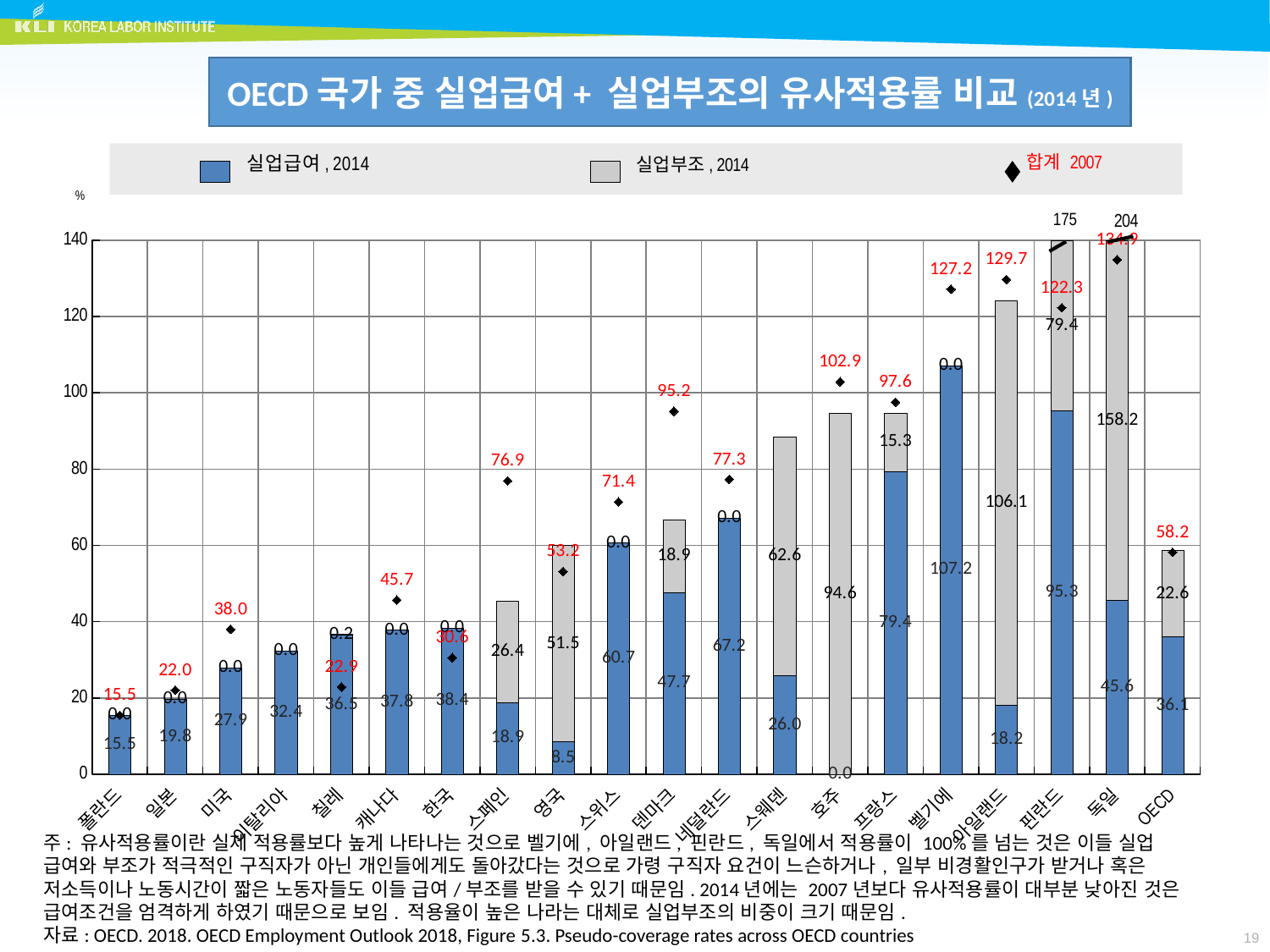

OECD국가 중 실업급여+ 실업부조의 유사적용률 비교(2014년)

### Chart

| Category | 실업급여 2014 | 실업부조 2014 | Total, 2007 |
|---|---|---|---|
| 폴란드 | 15.467645181876197 | 0.0 | 15.480728844966029 |
| 일본 | 19.790338983050848 | 0.0 | 22.049260700389105 |
| 미국 | 27.916017646350674 | 0.0 | 37.995401592078295 |
| 이탈리아 | 32.351249422217286 | 0.0 | None |
| 칠레 | 36.50707117013251 | 0.1772001267833543 | 22.873375214670443 |
| 캐나다 | 37.84292520608032 | 0.0 | 45.67694021537319 |
| 한국 | 38.406113187399896 | 0.0 | 30.59029374201788 |
| 스페인 | 18.892616133606793 | 26.44001928837999 | 76.9386822158319 |
| 영국 | 8.543234628273087 | 51.45162513281412 | 53.1695653218607 |
| 스위스 | 60.678585516393255 | 0.0 | 71.40270312415468 |
| 덴마크 | 47.737728459530025 | 18.890121845082685 | 95.17163056558358 |
| 네덜란드 | 67.20554797635289 | 0.0 | 77.32277797768981 |
| 스웨덴 | 25.951094890510948 | 62.59075425790754 | None |
| 호주 | 0.0 | 94.64942323732691 | 102.91352025657872 |
| 프랑스 | 79.43764316171547 | 15.325903607381566 | 97.55541548853252 |
| 벨기에 | 107.15997667021651 | 0.0 | 127.17927384324815 |
| 아일랜드 | 18.206286836935167 | 106.07111984282908 | 129.70697674418605 |
| 핀란드 | 95.33017241379311 | 79.35215517241379 | 122.29398907103825 |
| 독일 | 45.580894795657734 | 158.19019396551724 | 134.90264972692754 |
| OECD | 36.0553627197207 | 22.57296698420105 | 58.189435401659416 |
주: 유사적용률이란 실제 적용률보다 높게 나타나는 것으로 벨기에, 아일랜드, 핀란드, 독일에서 적용률이 100%를 넘는 것은 이들 실업 급여와 부조가 적극적인 구직자가 아닌 개인들에게도 돌아갔다는 것으로 가령 구직자 요건이 느슨하거나, 일부 비경활인구가 받거나 혹은 저소득이나 노동시간이 짧은 노동자들도 이들 급여/부조를 받을 수 있기 때문임. 2014년에는 2007년보다 유사적용률이 대부분 낮아진 것은 급여조건을 엄격하게 하였기 때문으로 보임. 적용율이 높은 나라는 대체로 실업부조의 비중이 크기 때문임.
자료: OECD. 2018. OECD Employment Outlook 2018, Figure 5.3. Pseudo-coverage rates across OECD countries
19